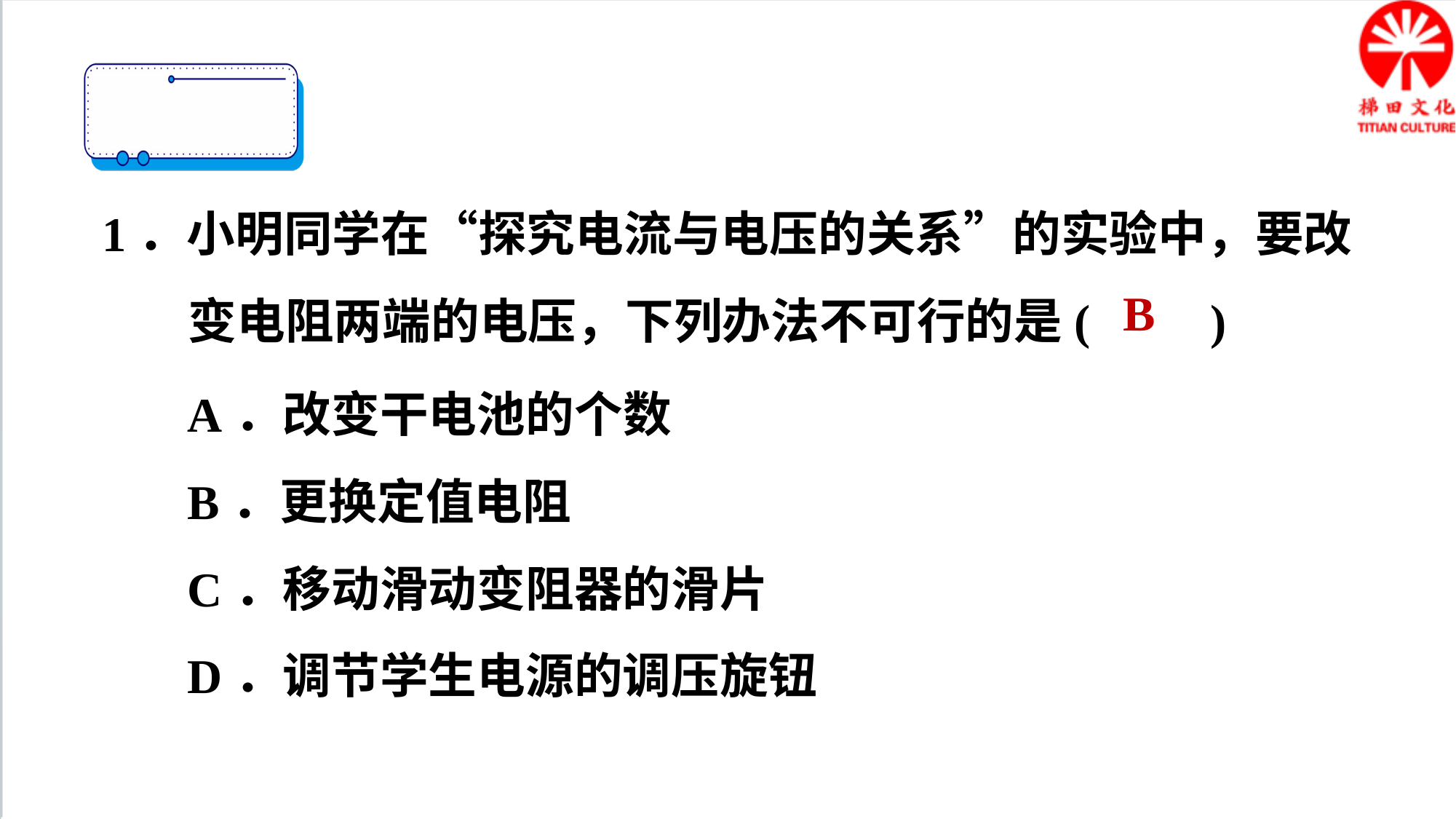

1．小明同学在“探究电流与电压的关系”的实验中，要改变电阻两端的电压，下列办法不可行的是(　　)
B
A．改变干电池的个数
B．更换定值电阻
C．移动滑动变阻器的滑片
D．调节学生电源的调压旋钮